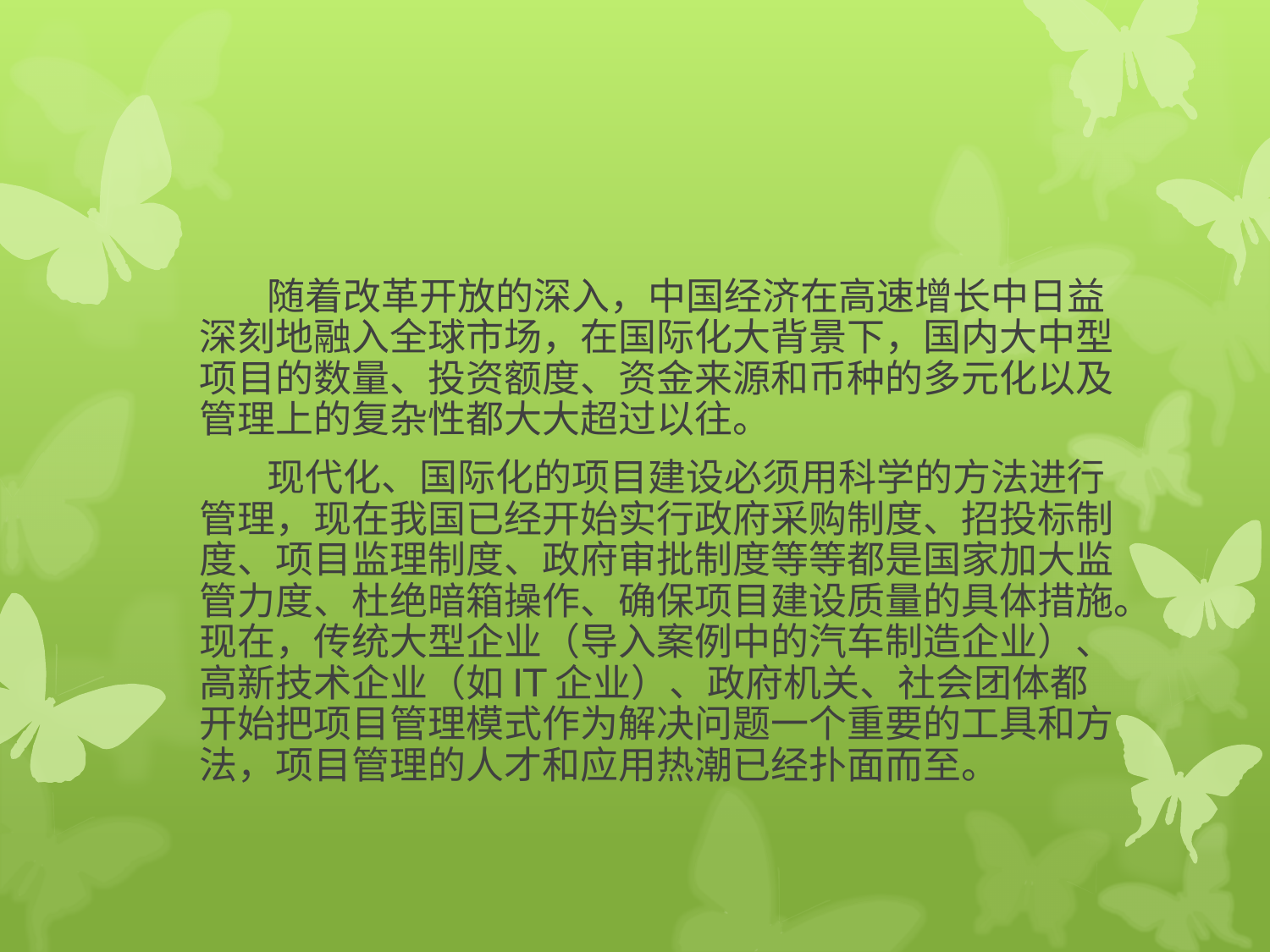

#
　　　随着改革开放的深入，中国经济在高速增长中日益深刻地融入全球市场，在国际化大背景下，国内大中型项目的数量、投资额度、资金来源和币种的多元化以及管理上的复杂性都大大超过以往。
　　　现代化、国际化的项目建设必须用科学的方法进行管理，现在我国已经开始实行政府采购制度、招投标制度、项目监理制度、政府审批制度等等都是国家加大监管力度、杜绝暗箱操作、确保项目建设质量的具体措施。现在，传统大型企业（导入案例中的汽车制造企业）、高新技术企业（如IT企业）、政府机关、社会团体都开始把项目管理模式作为解决问题一个重要的工具和方法，项目管理的人才和应用热潮已经扑面而至。